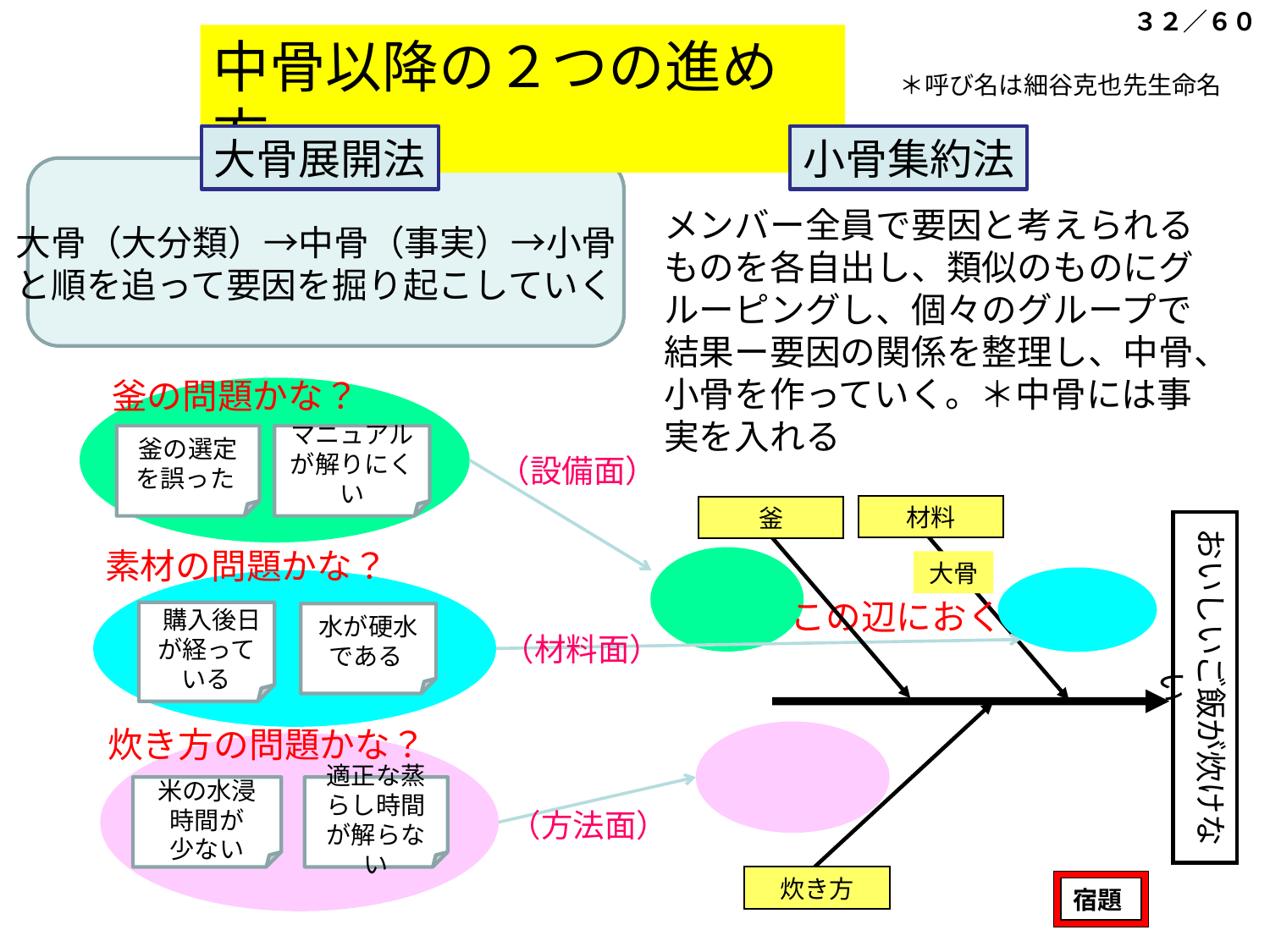

３２／６０
中骨以降の２つの進め方
＊呼び名は細谷克也先生命名
大骨展開法
小骨集約法

メンバー全員で要因と考えられるものを各自出し、類似のものにグルーピングし、個々のグループで結果ー要因の関係を整理し、中骨、小骨を作っていく。＊中骨には事実を入れる
大骨（大分類）→中骨（事実）→小骨
と順を追って要因を掘り起こしていく
釜の問題かな？

釜の選定を誤った
マニュアルが解りにくい
（設備面）
材料
釜
おいしいご飯が炊けない

素材の問題かな？

大骨

この辺におく
 購入後日が経っている
水が硬水である
（材料面）

炊き方の問題かな？

米の水浸
時間が
少ない
適正な蒸らし時間が解らない
（方法面）
炊き方
宿題